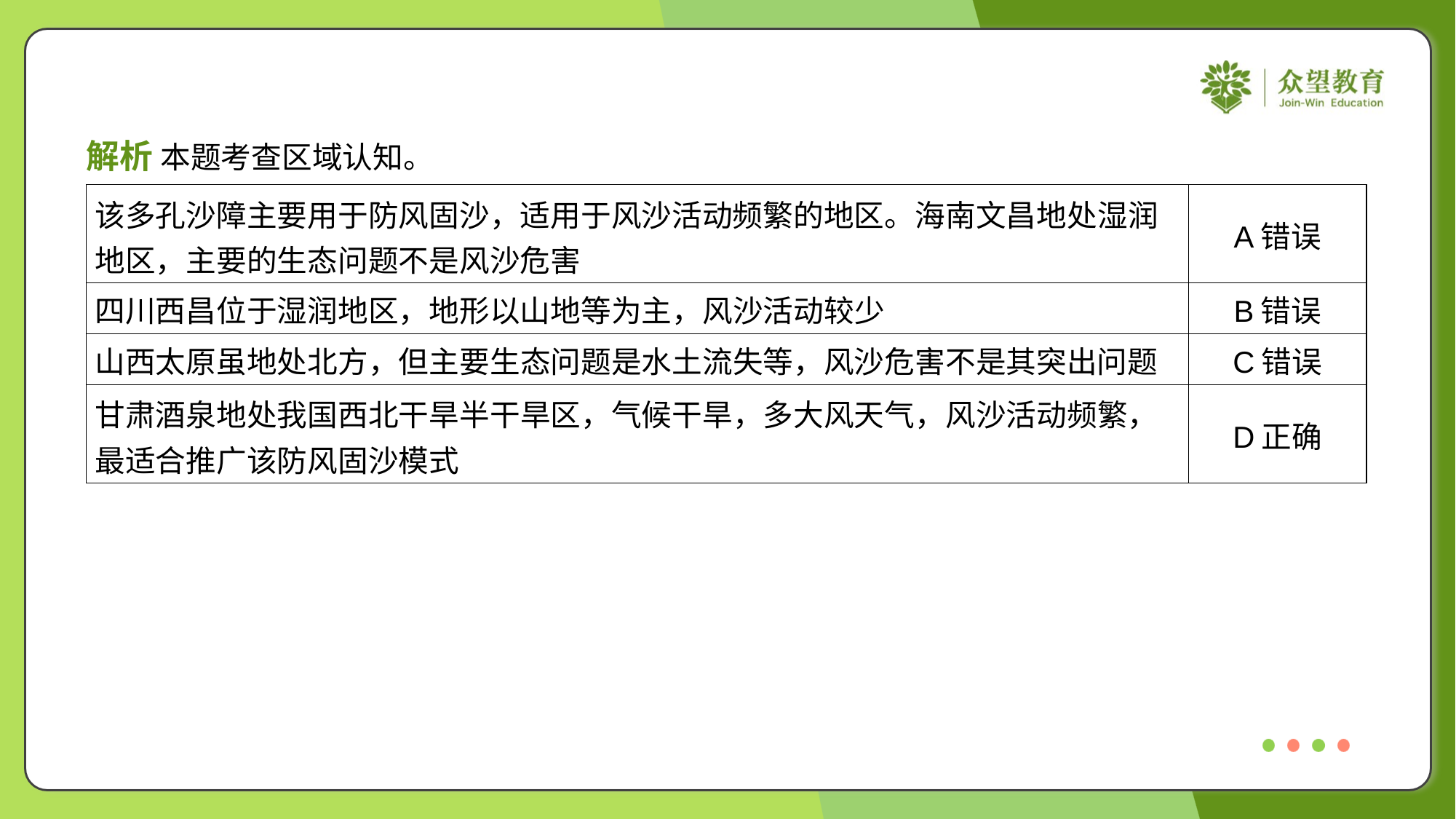

解析 本题考查区域认知。
| 该多孔沙障主要用于防风固沙，适用于风沙活动频繁的地区。海南文昌地处湿润 地区，主要的生态问题不是风沙危害 | A错误 |
| --- | --- |
| 四川西昌位于湿润地区，地形以山地等为主，风沙活动较少 | B错误 |
| 山西太原虽地处北方，但主要生态问题是水土流失等，风沙危害不是其突出问题 | C错误 |
| 甘肃酒泉地处我国西北干旱半干旱区，气候干旱，多大风天气，风沙活动频繁， 最适合推广该防风固沙模式 | D正确 |